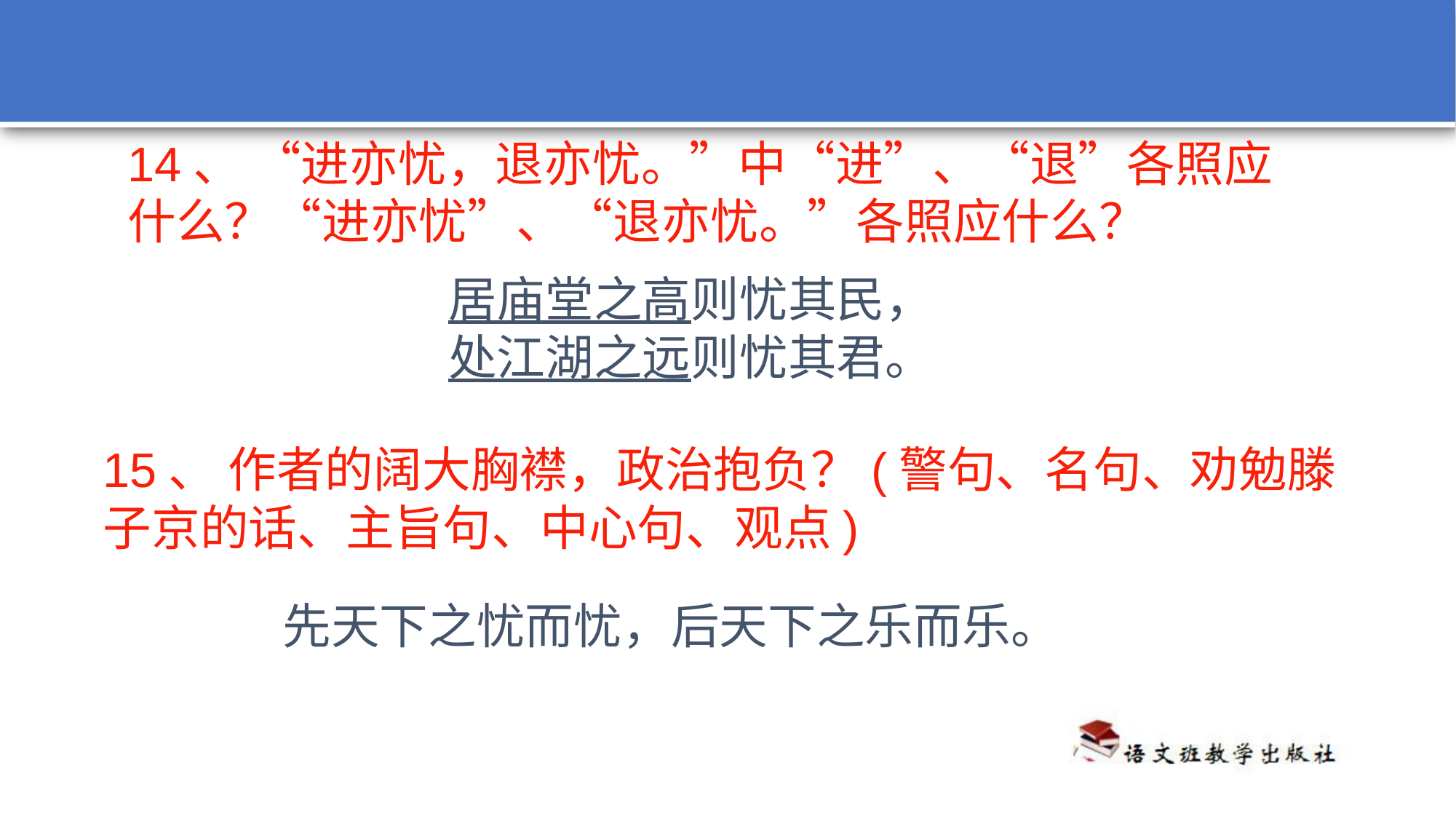

14、 “进亦忧，退亦忧。”中“进”、“退”各照应什么？“进亦忧”、“退亦忧。”各照应什么？
居庙堂之高则忧其民，
处江湖之远则忧其君。
15、 作者的阔大胸襟，政治抱负？(警句、名句、劝勉滕子京的话、主旨句、中心句、观点)
先天下之忧而忧，后天下之乐而乐。